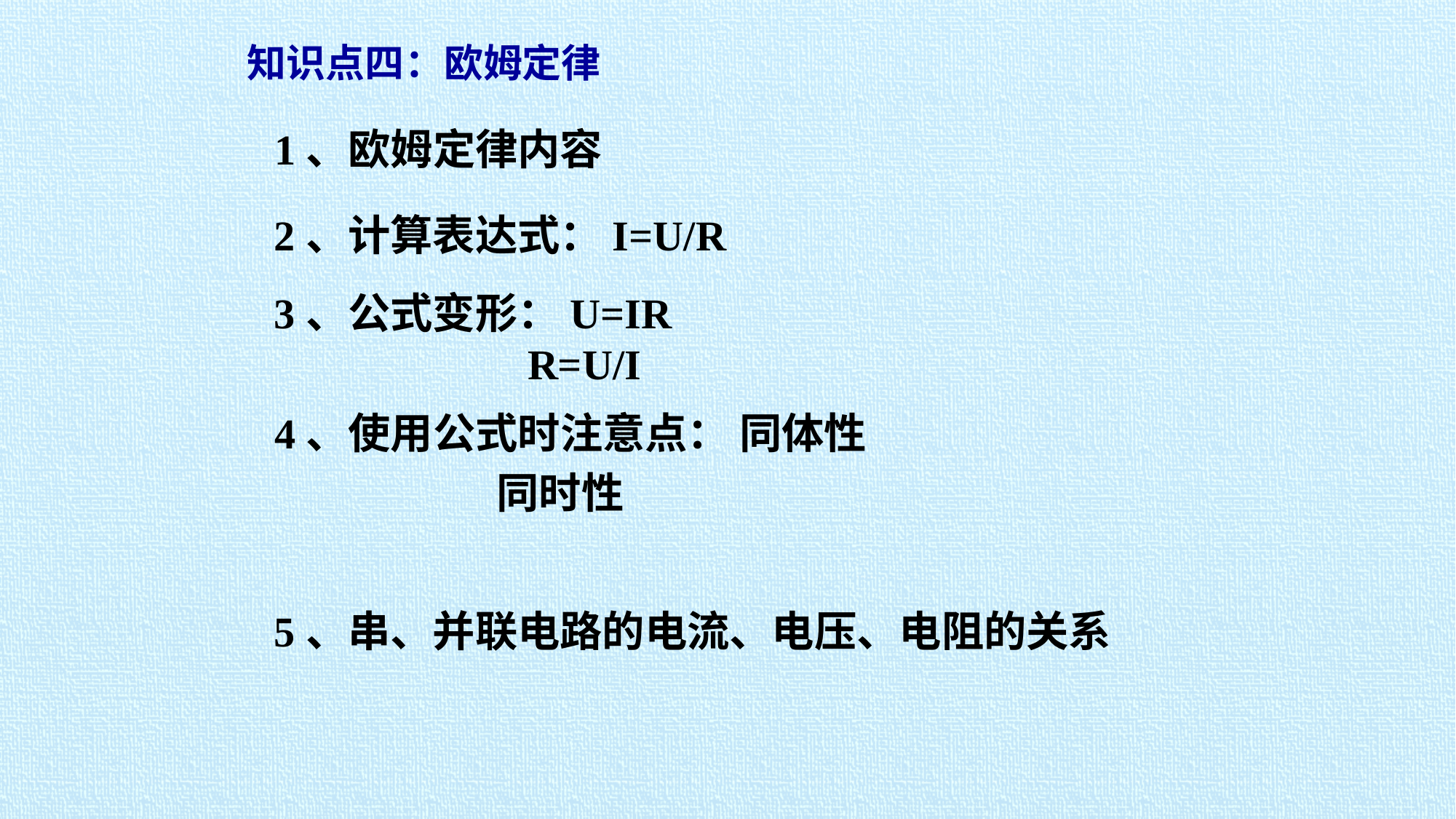

# 知识点四：欧姆定律
1、欧姆定律内容
2、计算表达式：I=U/R
3、公式变形：U=IR
                        R=U/I
4、使用公式时注意点： 同体性
                      同时性

5、串、并联电路的电流、电压、电阻的关系